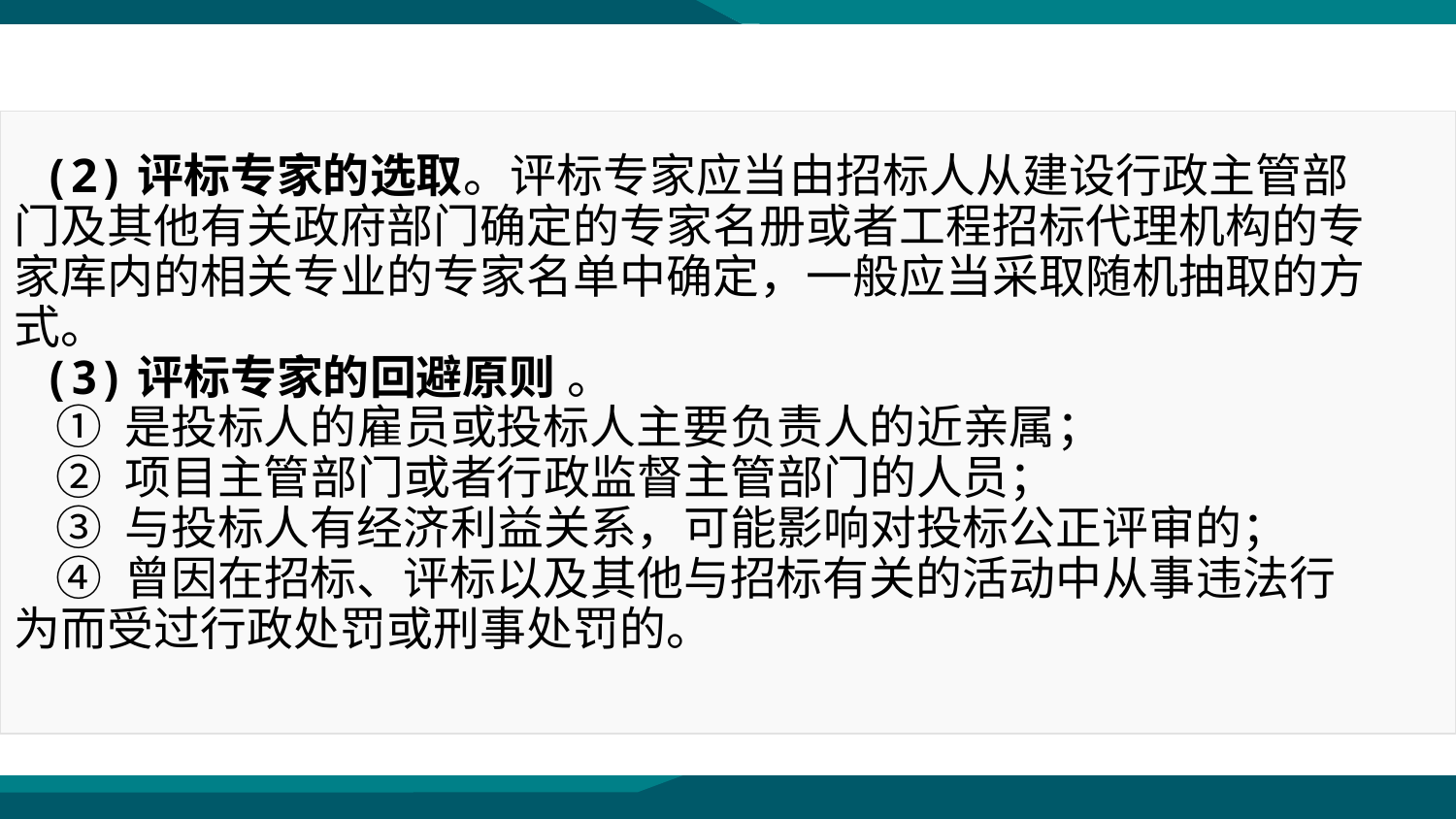

(2)评标专家的选取。评标专家应当由招标人从建设行政主管部门及其他有关政府部门确定的专家名册或者工程招标代理机构的专家库内的相关专业的专家名单中确定，一般应当采取随机抽取的方式。
 (3)评标专家的回避原则 。
    ① 是投标人的雇员或投标人主要负责人的近亲属；
    ② 项目主管部门或者行政监督主管部门的人员；
    ③ 与投标人有经济利益关系，可能影响对投标公正评审的；
    ④ 曾因在招标、评标以及其他与招标有关的活动中从事违法行为而受过行政处罚或刑事处罚的。